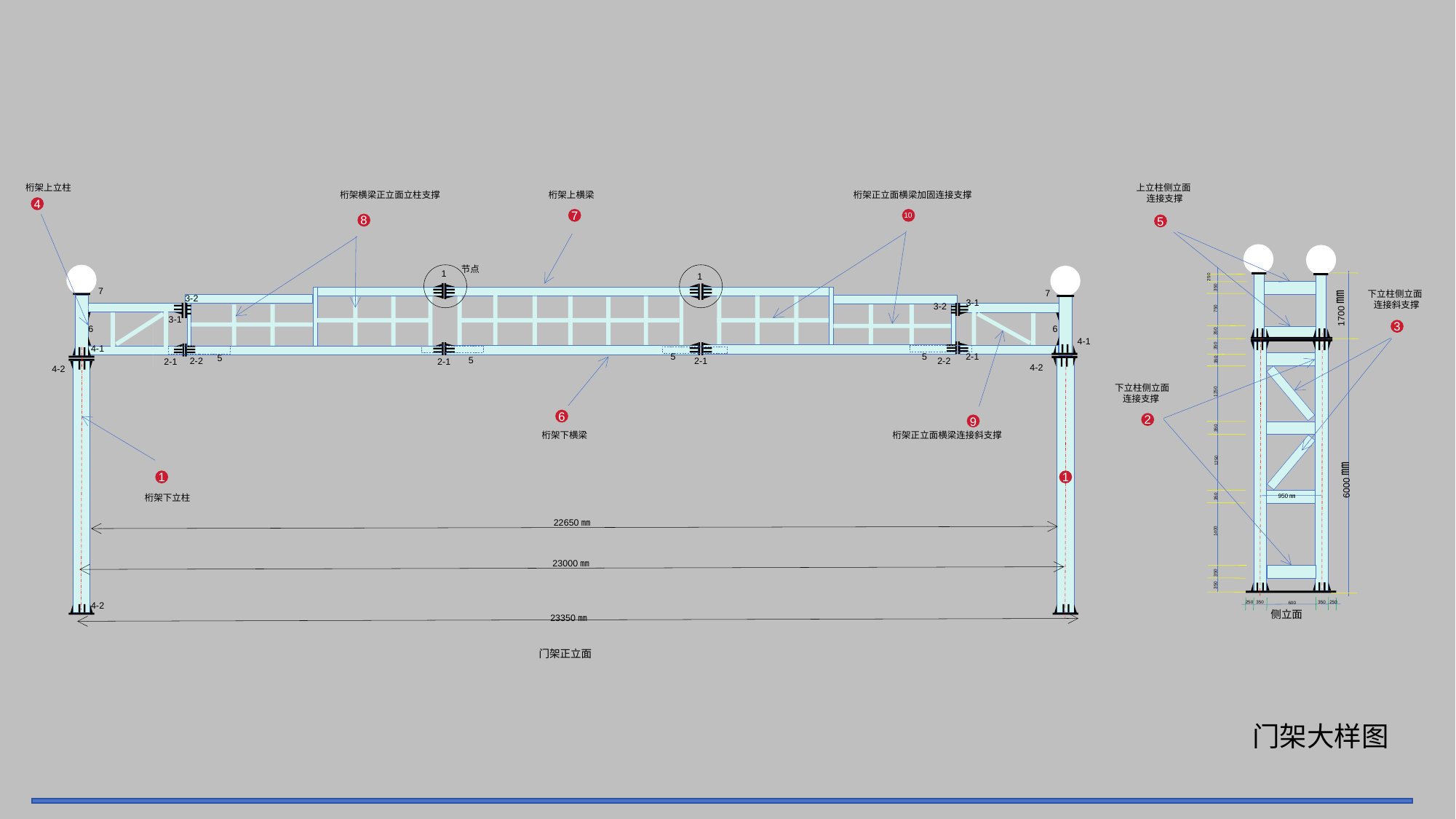

桁架上立柱
桁架横梁正立面立柱支撑
桁架上横梁
桁架正立面横梁加固连接支撑
4
10

7
8

节点

1

1

7

7

3-2

3-1

3-2

3-1

6

6

4-1

4-1

5

5

5

2-1

2-1
5
2-1
2-2

2-2

2-1

4-2
4-2

6
9
桁架下横梁
桁架正立面横梁连接斜支撑
1
1
桁架下立柱
22650㎜
23000㎜
4-2

23350㎜

门架正立面
上立柱侧立面
    连接支撑
5

6000㎜
950㎜

侧立面
250
350
1700㎜
750
350
1250
350
350
350
350
250
250
600
350
350

1250

1400

350
350
下立柱侧立面
  连接斜支撑
3
下立柱侧立面
   连接支撑
2
门架大样图